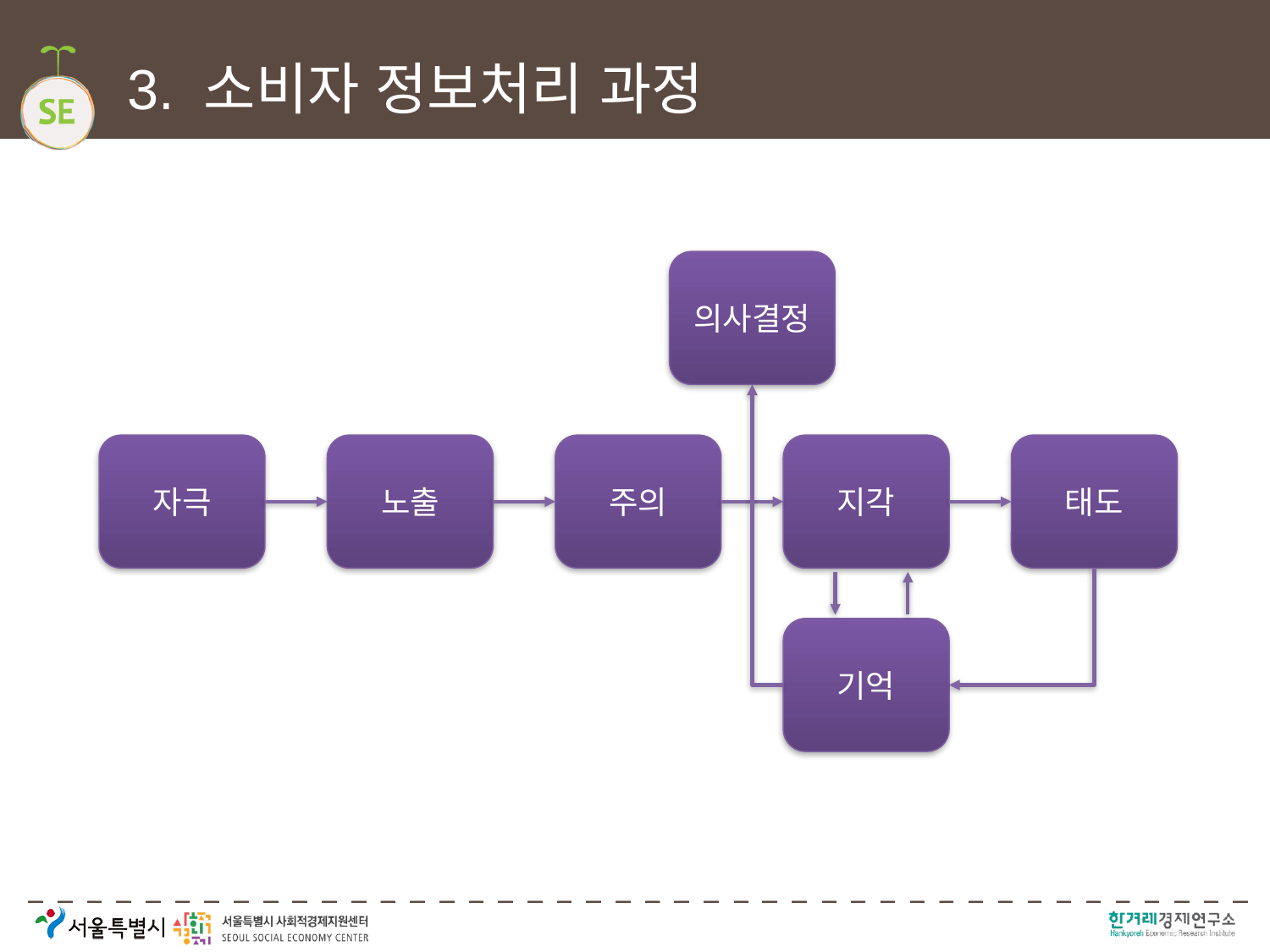

# 3. 소비자 정보처리 과정
의사결정
자극
노출
주의
지각
태도
기억